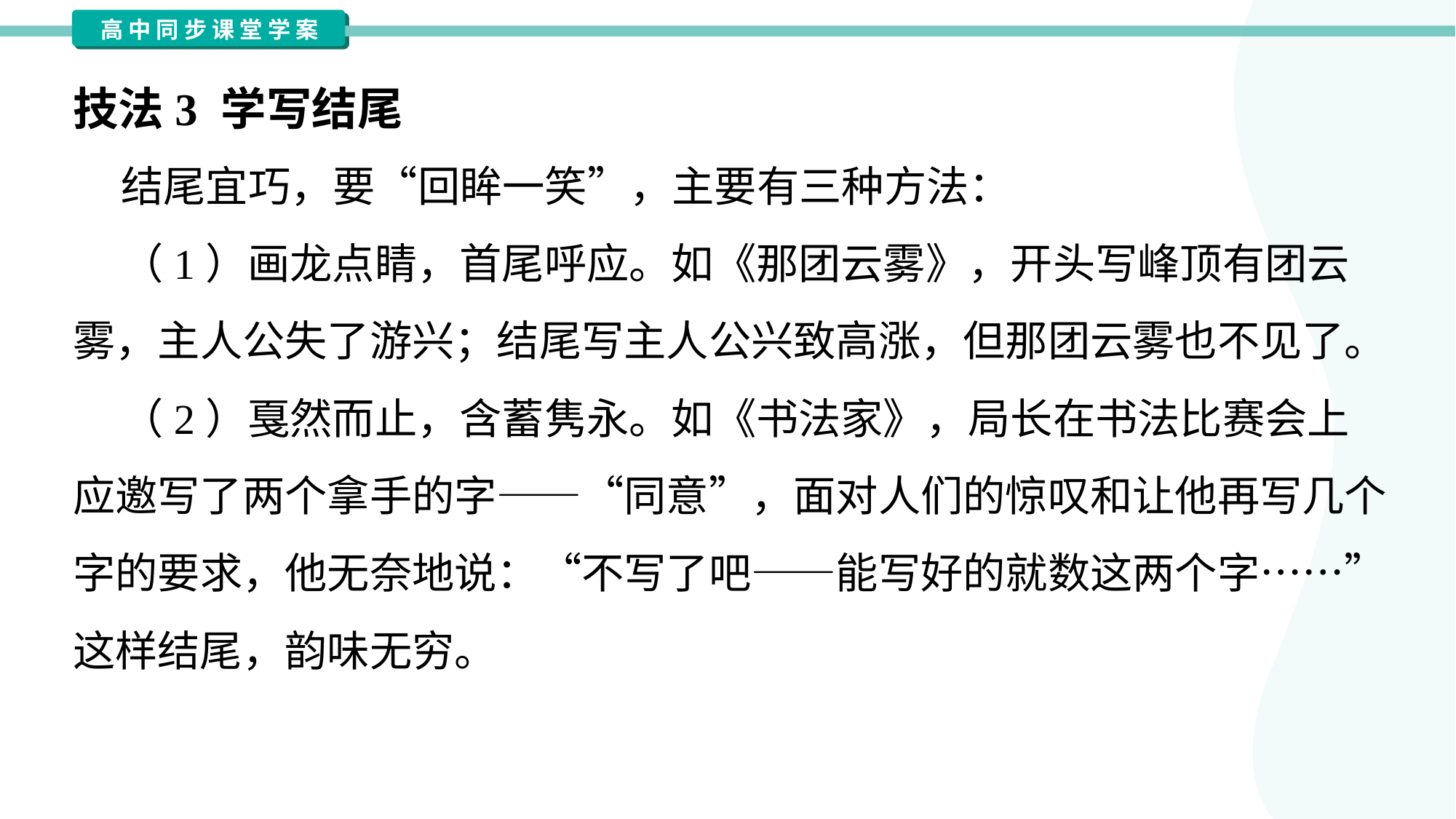

技法3 学写结尾
    结尾宜巧，要“回眸一笑”，主要有三种方法：
    （1）画龙点睛，首尾呼应。如《那团云雾》，开头写峰顶有团云
雾，主人公失了游兴；结尾写主人公兴致高涨，但那团云雾也不见了。
    （2）戛然而止，含蓄隽永。如《书法家》，局长在书法比赛会上
应邀写了两个拿手的字——“同意”，面对人们的惊叹和让他再写几个
字的要求，他无奈地说：“不写了吧——能写好的就数这两个字……”
这样结尾，韵味无穷。